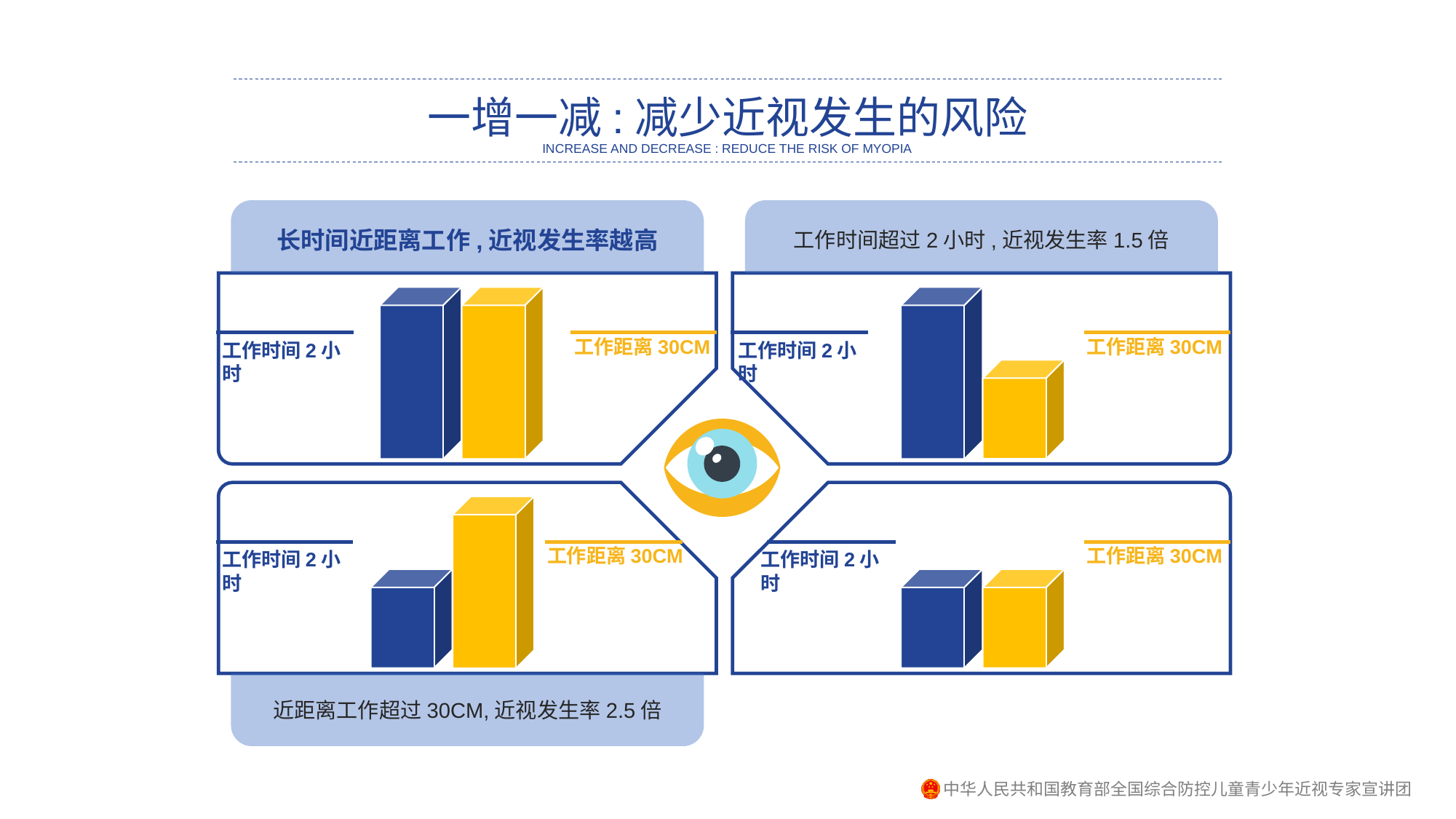

一增一减:减少近视发生的风险
INCREASE AND DECREASE : REDUCE THE RISK OF MYOPIA
长时间近距离工作,近视发生率越高
工作时间超过2小时,近视发生率1.5倍

工作距离30CM
工作距离30CM
工作时间2小时
工作时间2小时

工作距离30CM
工作距离30CM
工作时间2小时
工作时间2小时

近距离工作超过30CM,近视发生率2.5倍